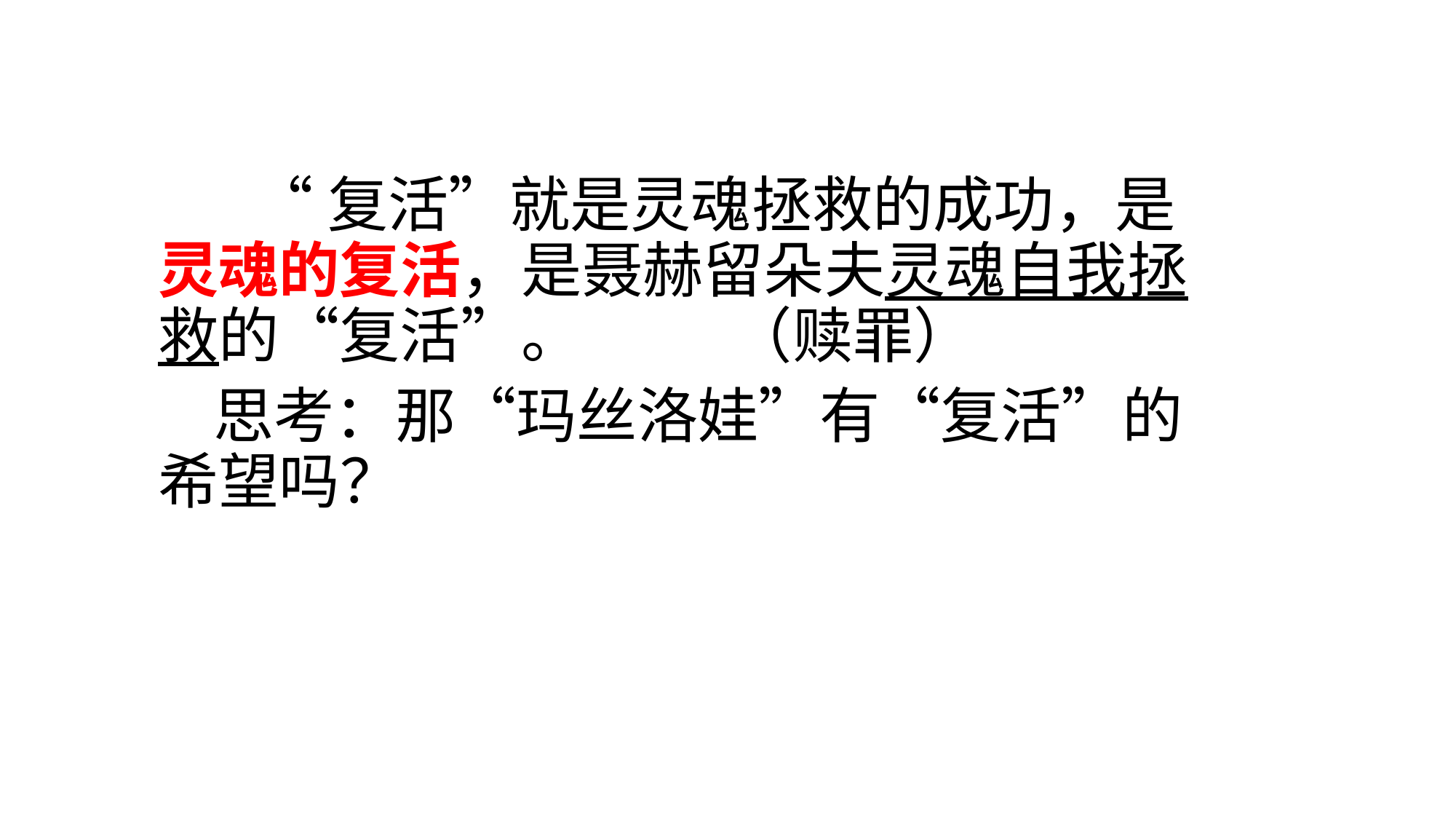

“复活”就是灵魂拯救的成功，是灵魂的复活，是聂赫留朵夫灵魂自我拯救的“复活”。           （赎罪）
   思考：那“玛丝洛娃”有“复活”的希望吗？